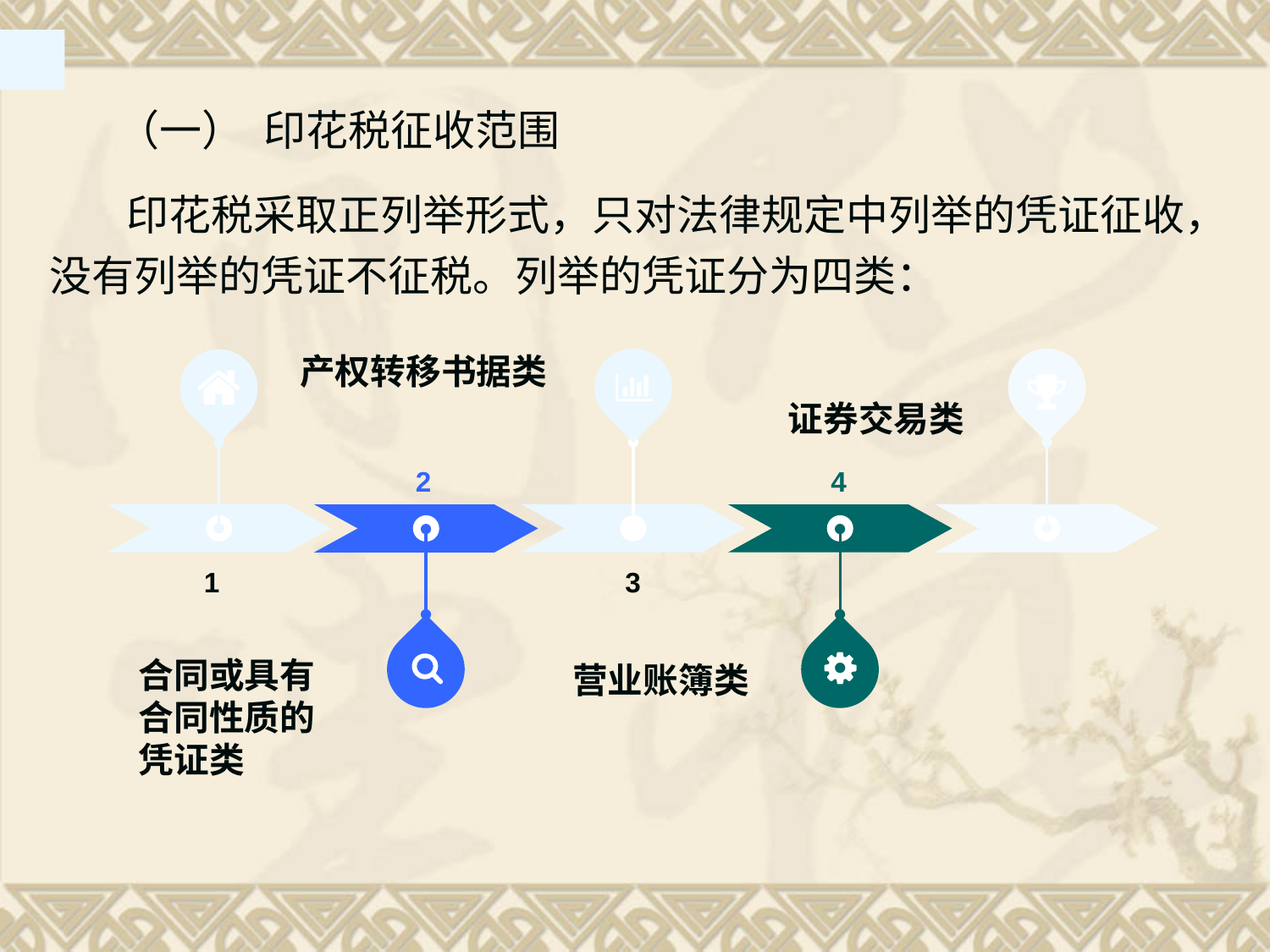

（一）  印花税征收范围
       印花税采取正列举形式，只对法律规定中列举的凭证征收，
没有列举的凭证不征税。列举的凭证分为四类：

3

营业账簿类

产权转移书据类
2

1
合同或具有合同性质的凭证类

证券交易类
4